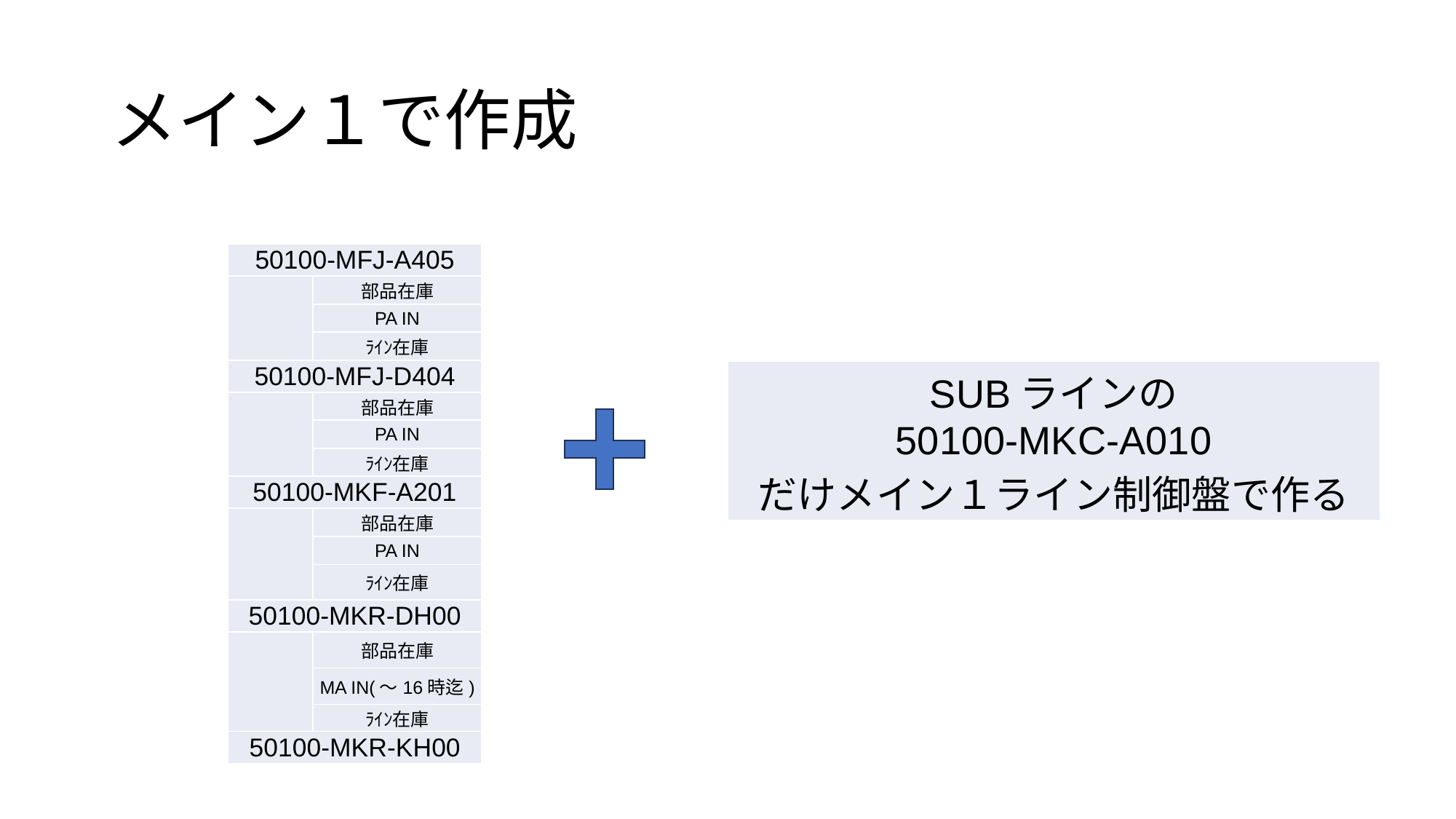

# メイン１で作成
| 50100-MFJ-A405 |  |
| --- | --- |
|  | 部品在庫 |
|  | PA IN |
|  | ﾗｲﾝ在庫 |
| 50100-MFJ-D404 |  |
|  | 部品在庫 |
|  | PA IN |
|  | ﾗｲﾝ在庫 |
| 50100-MKF-A201 |  |
|  | 部品在庫 |
|  | PA IN |
|  | ﾗｲﾝ在庫 |
| 50100-MKR-DH00 |  |
|  | 部品在庫 |
|  | MA IN(～16時迄) |
|  | ﾗｲﾝ在庫 |
| 50100-MKR-KH00 |  |
| SUBラインの 50100-MKC-A010 だけメイン１ライン制御盤で作る |
| --- |